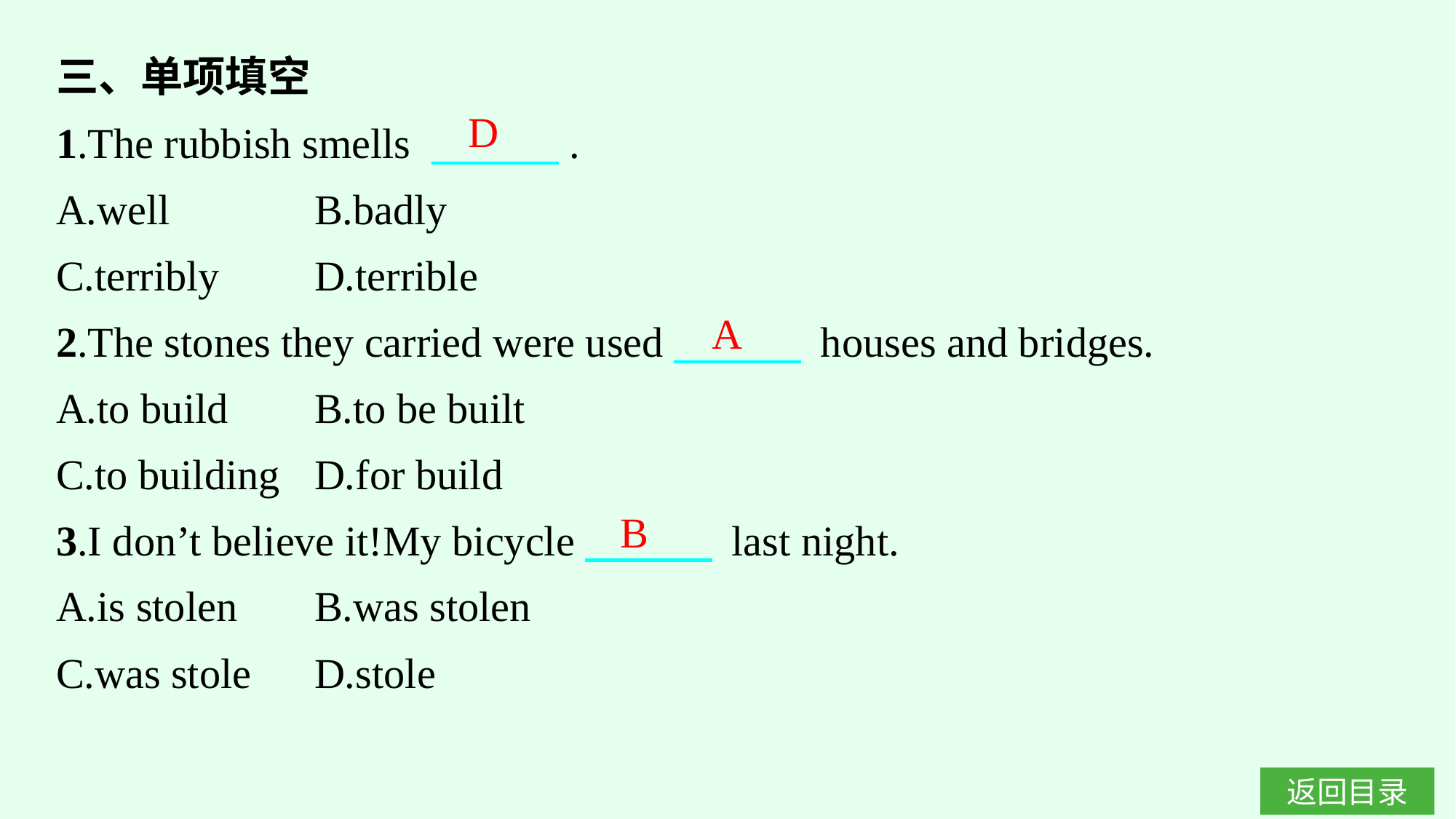

三、单项填空
1.The rubbish smells 　　　.
A.well		B.badly
C.terribly	D.terrible
2.The stones they carried were used　　　 houses and bridges.
A.to build	B.to be built
C.to building	D.for build
3.I don’t believe it!My bicycle　　　 last night.
A.is stolen	B.was stolen
C.was stole	D.stole
D
A
B